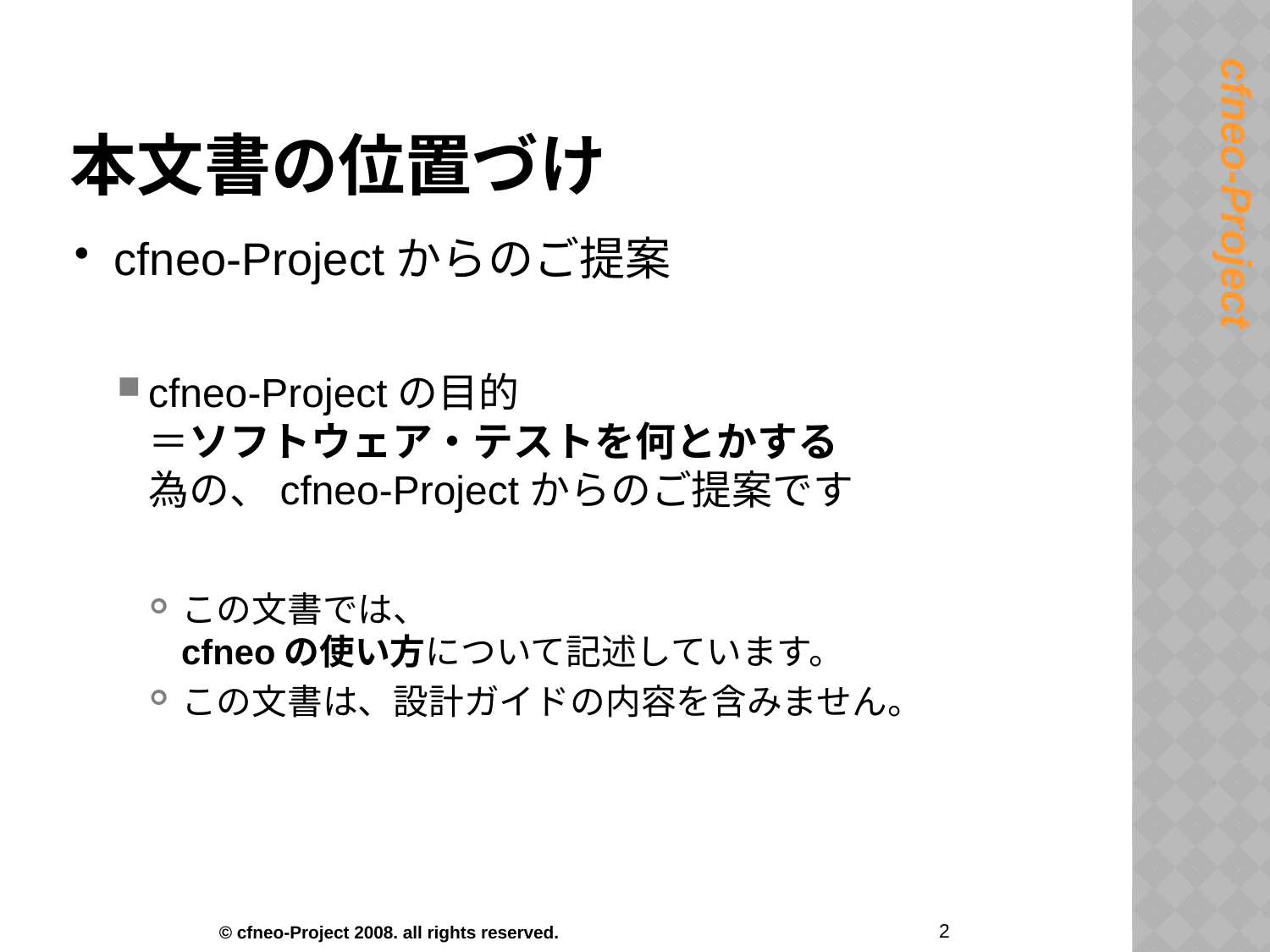

# 本文書の位置づけ
cfneo-Projectからのご提案

cfneo-Projectの目的
＝ソフトウェア・テストを何とかする
為の、cfneo-Projectからのご提案です

この文書では、
cfneoの使い方について記述しています。
この文書は、設計ガイドの内容を含みません。
2
© cfneo-Project 2008. all rights reserved.